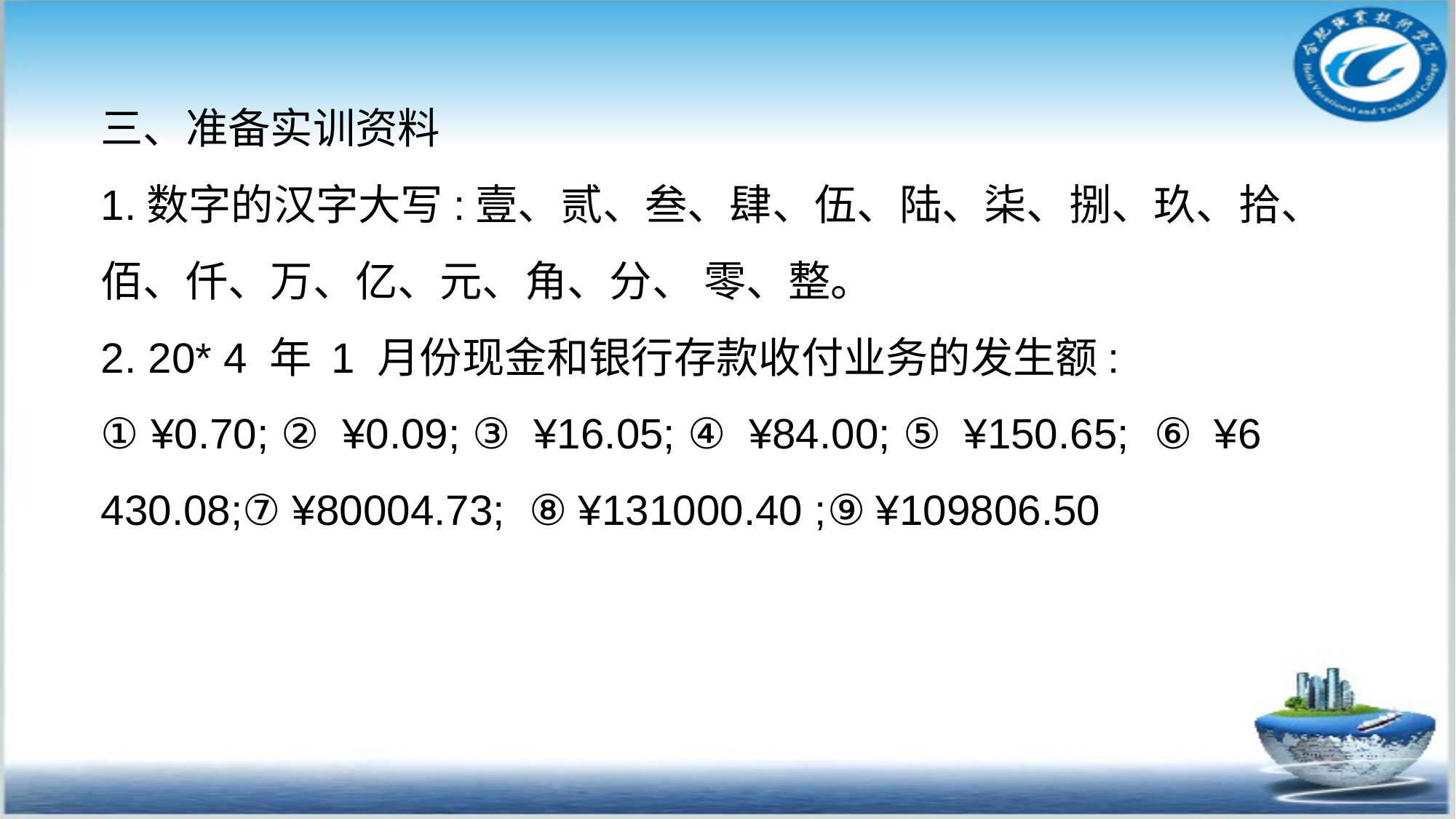

三、准备实训资料
1.数字的汉字大写:壹、贰、叁、肆、伍、陆、柒、捌、玖、拾、佰、仟、万、亿、元、角、分、 零、整。
2. 20* 4 年 1 月份现金和银行存款收付业务的发生额:
① ¥0.70; ②  ¥0.09; ③  ¥16.05; ④  ¥84.00; ⑤  ¥150.65;  ⑥  ¥6 430.08;⑦ ¥80004.73;  ⑧ ¥131000.40 ;⑨ ¥109806.50